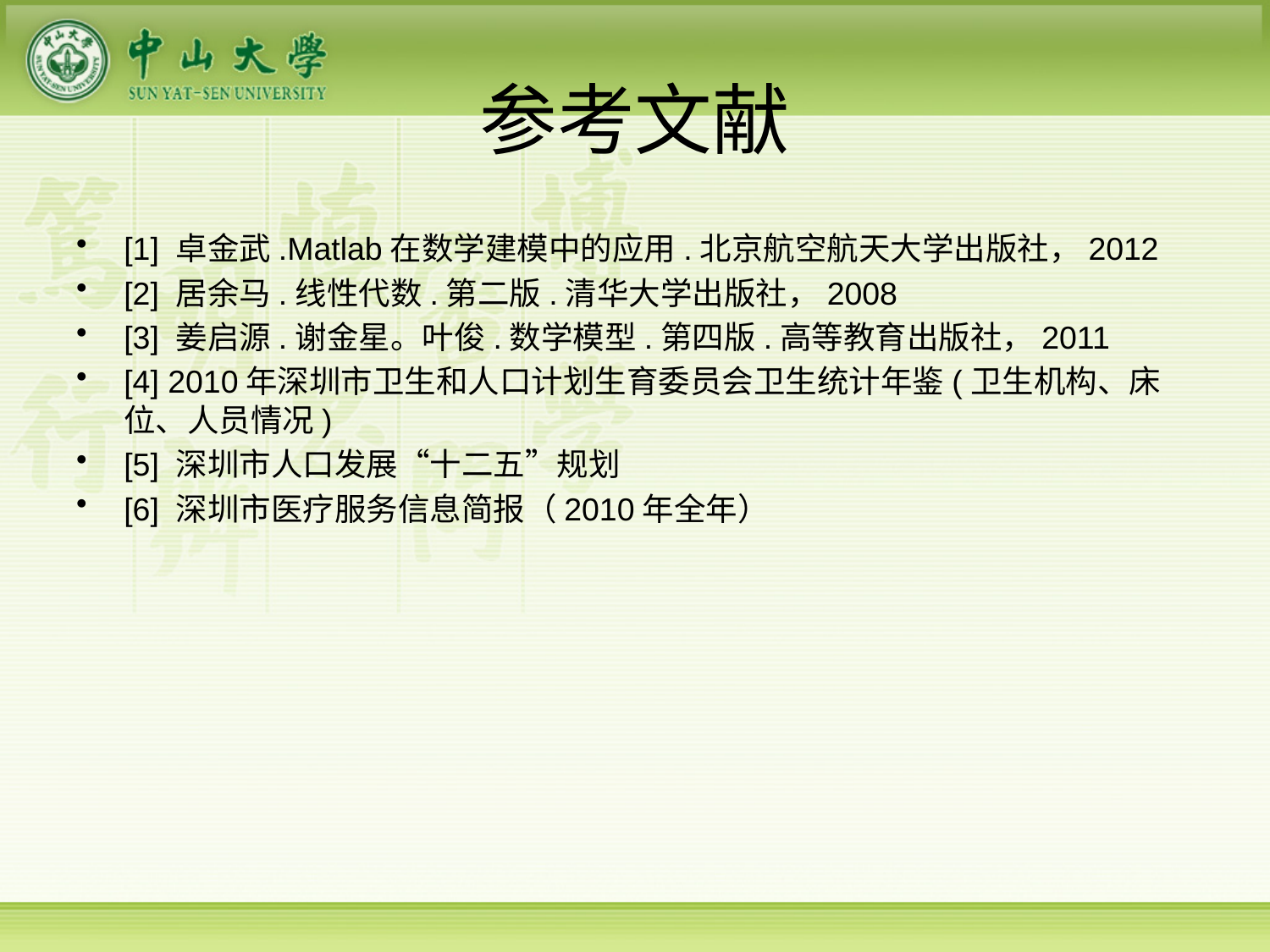

# 参考文献
[1] 卓金武.Matlab在数学建模中的应用.北京航空航天大学出版社，2012
[2] 居余马.线性代数.第二版.清华大学出版社，2008
[3] 姜启源.谢金星。叶俊.数学模型.第四版.高等教育出版社，2011
[4] 2010年深圳市卫生和人口计划生育委员会卫生统计年鉴(卫生机构、床位、人员情况)
[5] 深圳市人口发展“十二五”规划
[6] 深圳市医疗服务信息简报（2010年全年）